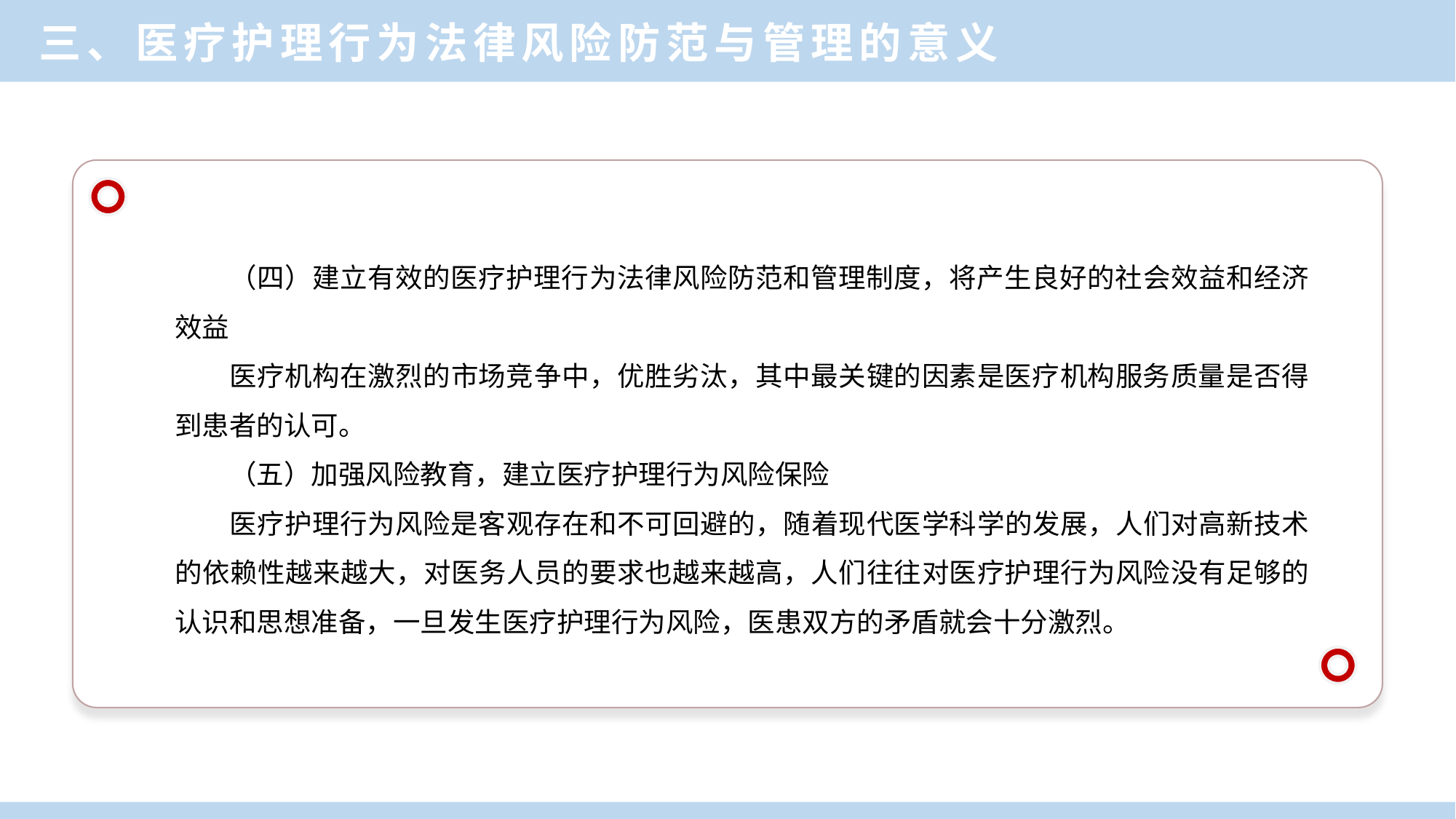

三、医疗护理行为法律风险防范与管理的意义

（四）建立有效的医疗护理行为法律风险防范和管理制度，将产生良好的社会效益和经济效益
医疗机构在激烈的市场竞争中，优胜劣汰，其中最关键的因素是医疗机构服务质量是否得到患者的认可。
（五）加强风险教育，建立医疗护理行为风险保险
医疗护理行为风险是客观存在和不可回避的，随着现代医学科学的发展，人们对高新技术的依赖性越来越大，对医务人员的要求也越来越高，人们往往对医疗护理行为风险没有足够的认识和思想准备，一旦发生医疗护理行为风险，医患双方的矛盾就会十分激烈。